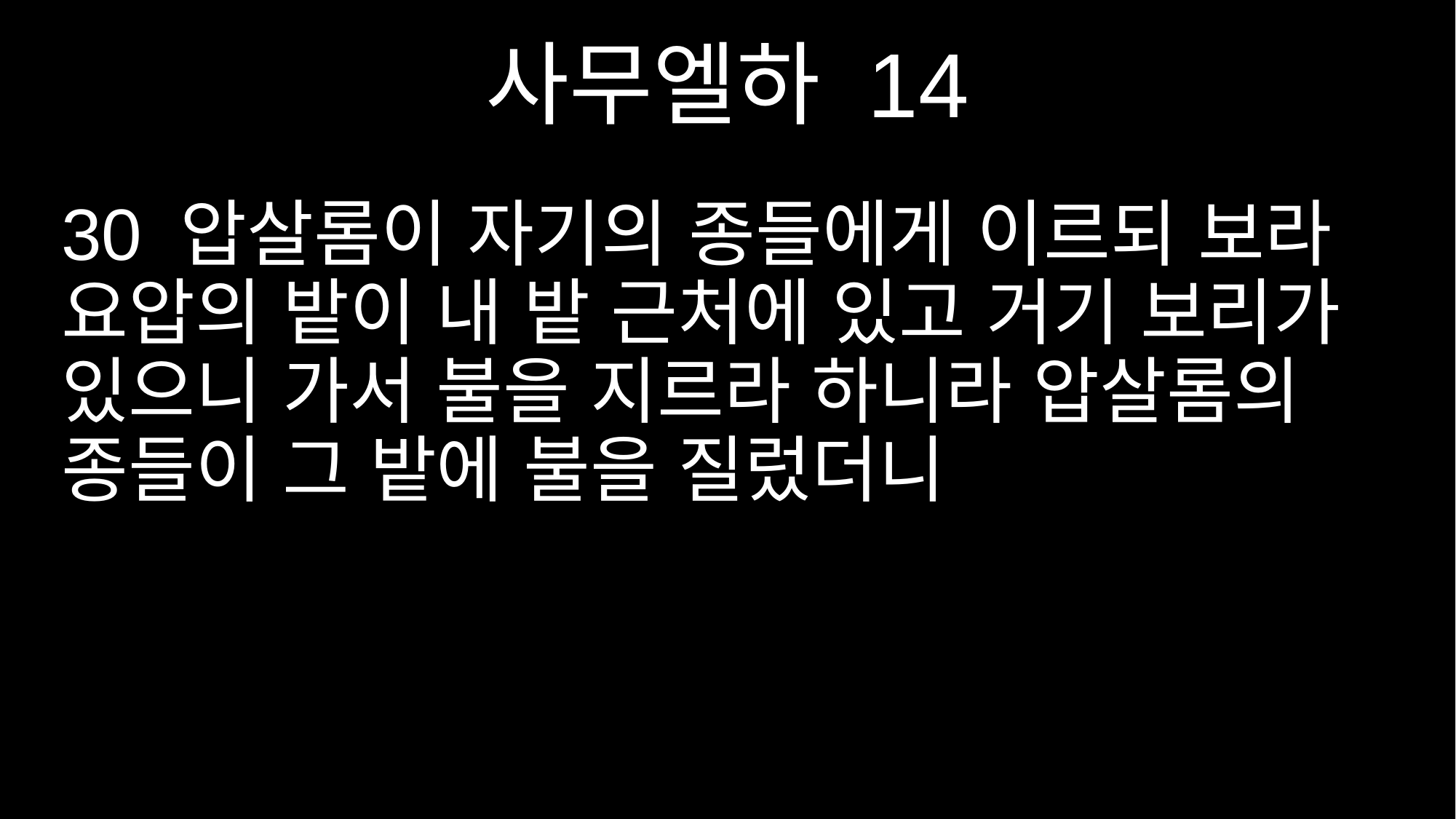

사무엘하 14
30 압살롬이 자기의 종들에게 이르되 보라 요압의 밭이 내 밭 근처에 있고 거기 보리가 있으니 가서 불을 지르라 하니라 압살롬의 종들이 그 밭에 불을 질렀더니